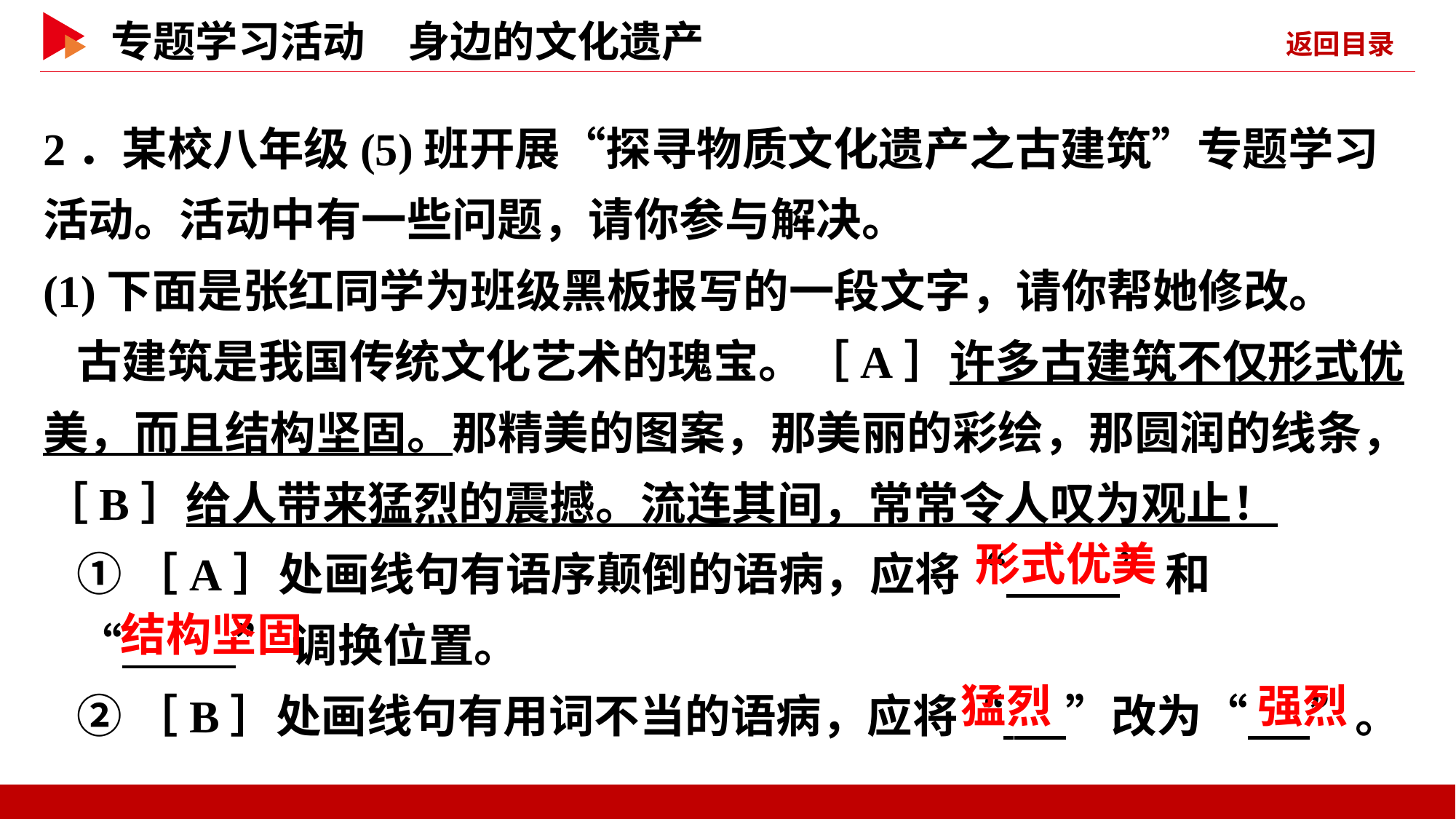

2．某校八年级(5)班开展“探寻物质文化遗产之古建筑”专题学习活动。活动中有一些问题，请你参与解决。
(1)下面是张红同学为班级黑板报写的一段文字，请你帮她修改。
古建筑是我国传统文化艺术的瑰宝。［A］许多古建筑不仅形式优美，而且结构坚固。那精美的图案，那美丽的彩绘，那圆润的线条，［B］给人带来猛烈的震撼。流连其间，常常令人叹为观止！
①［A］处画线句有语序颠倒的语病，应将“           ”和
“           ”调换位置。
②［B］处画线句有用词不当的语病，应将“      ”改为“      ”。
 形式优美
 结构坚固
 猛烈
 强烈